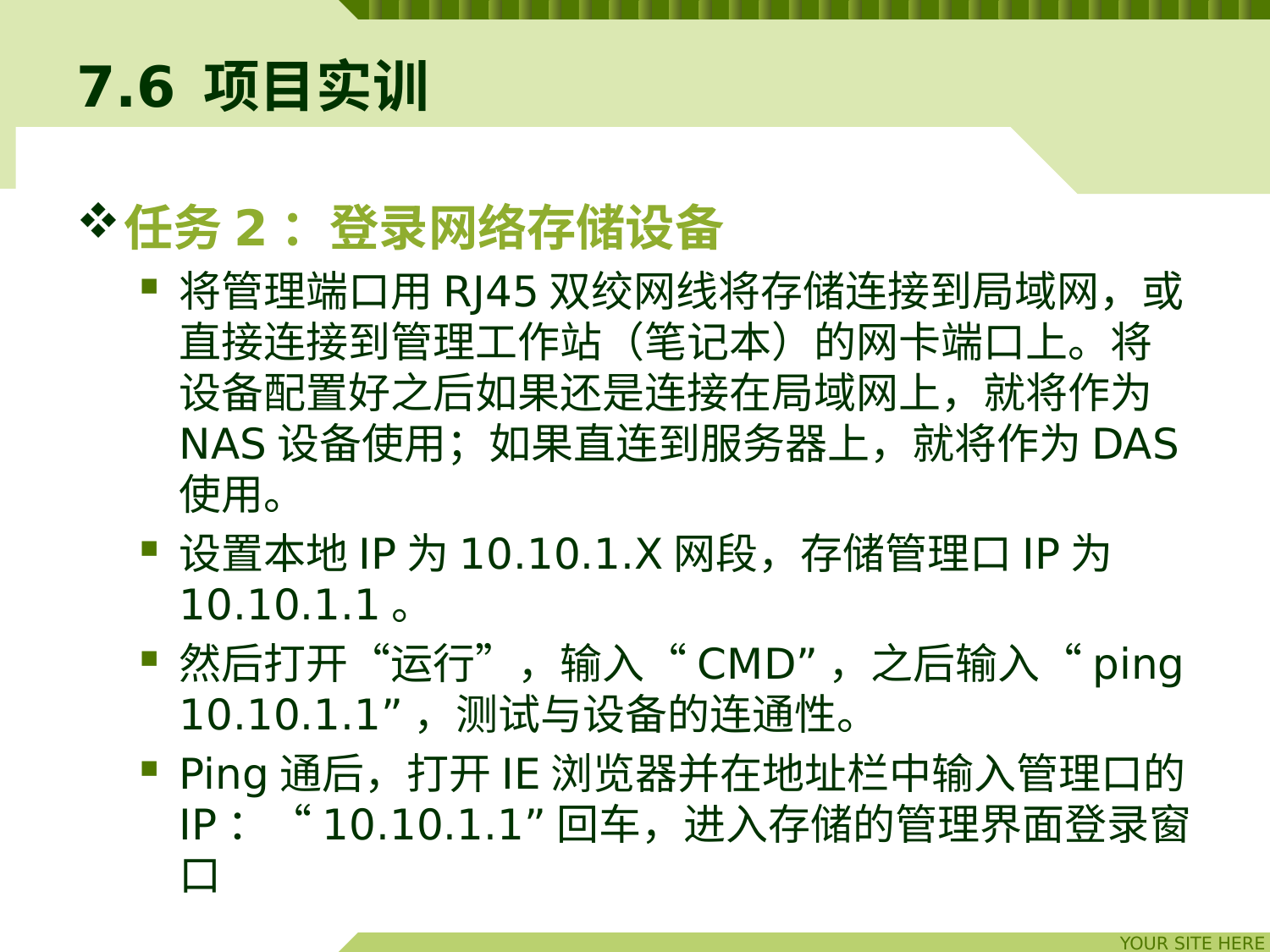

# 7.6	项目实训
任务2：登录网络存储设备
将管理端口用RJ45双绞网线将存储连接到局域网，或直接连接到管理工作站（笔记本）的网卡端口上。将设备配置好之后如果还是连接在局域网上，就将作为NAS设备使用；如果直连到服务器上，就将作为DAS使用。
设置本地IP为10.10.1.X网段，存储管理口IP为10.10.1.1。
然后打开“运行”，输入“CMD”，之后输入“ping 10.10.1.1”，测试与设备的连通性。
Ping通后，打开IE浏览器并在地址栏中输入管理口的IP：“10.10.1.1”回车，进入存储的管理界面登录窗口